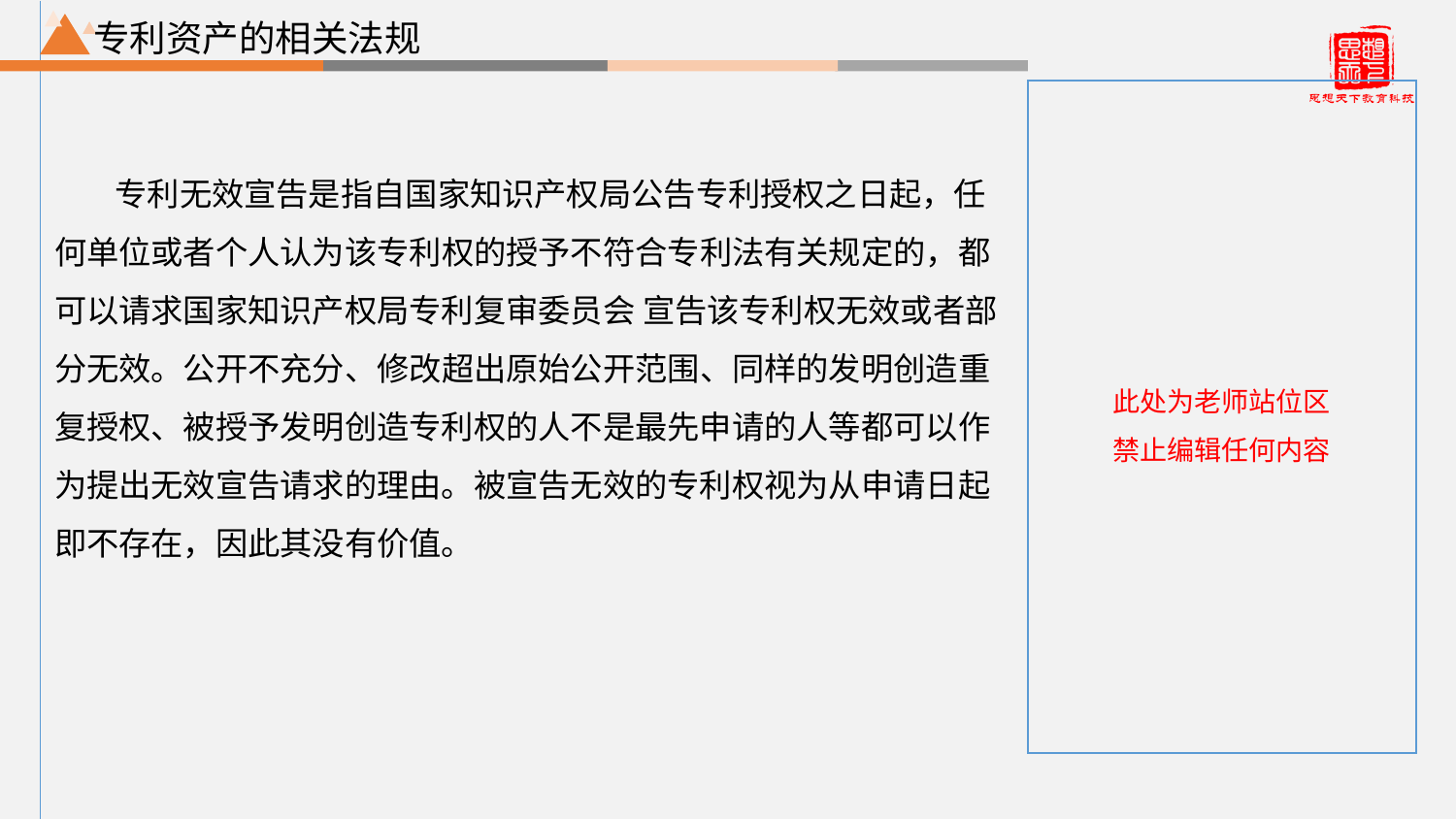

专利资产的相关法规
专利无效宣告是指自国家知识产权局公告专利授权之日起，任何单位或者个人认为该专利权的授予不符合专利法有关规定的，都可以请求国家知识产权局专利复审委员会 宣告该专利权无效或者部分无效。公开不充分、修改超出原始公开范围、同样的发明创造重复授权、被授予发明创造专利权的人不是最先申请的人等都可以作为提出无效宣告请求的理由。被宣告无效的专利权视为从申请日起即不存在，因此其没有价值。
77